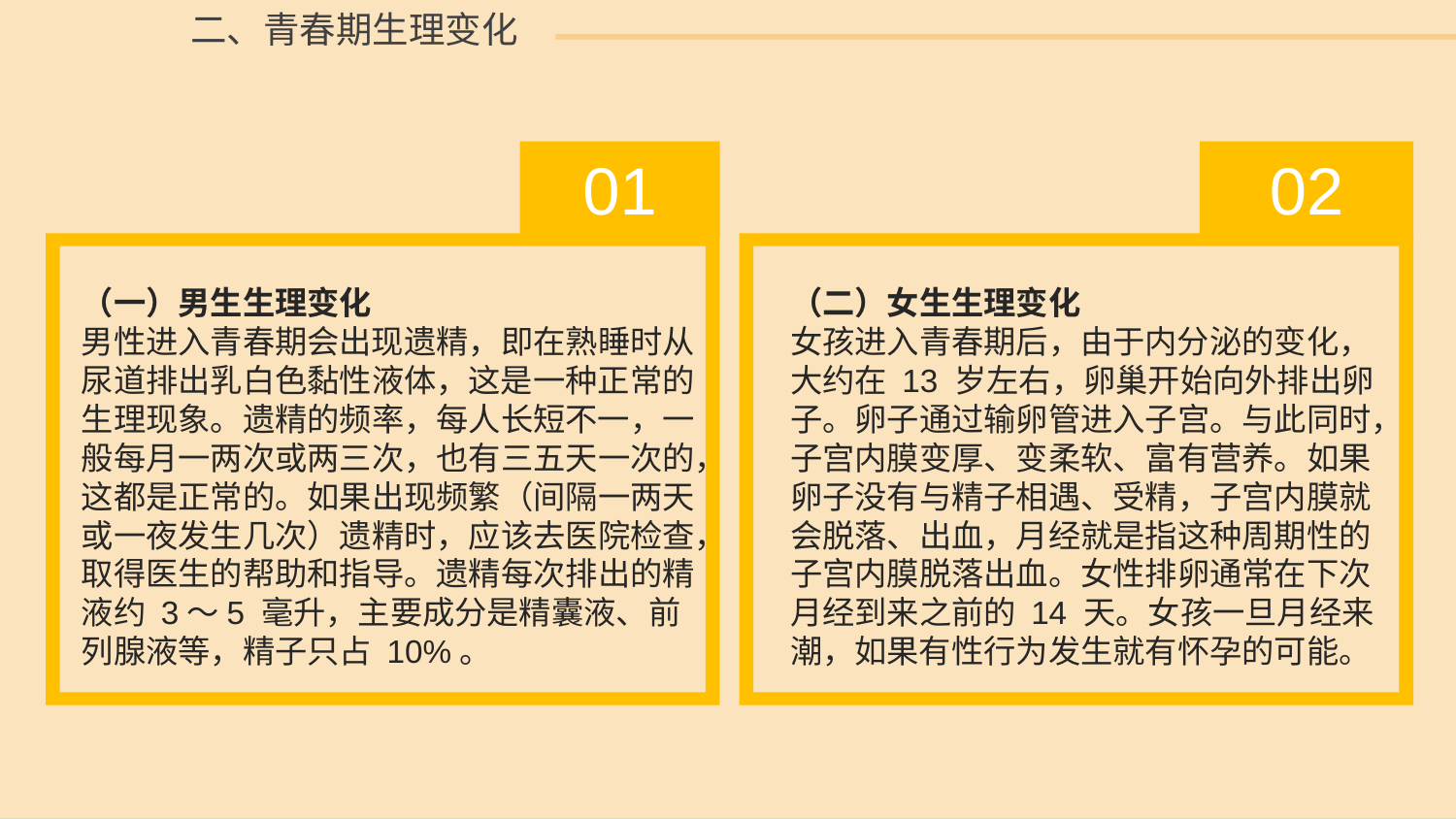

二、青春期生理变化

01
   02

（一）男生生理变化
男性进入青春期会出现遗精，即在熟睡时从尿道排出乳白色黏性液体，这是一种正常的生理现象。遗精的频率，每人长短不一，一般每月一两次或两三次，也有三五天一次的，这都是正常的。如果出现频繁（间隔一两天或一夜发生几次）遗精时，应该去医院检查，取得医生的帮助和指导。遗精每次排出的精液约 3～5 毫升，主要成分是精囊液、前列腺液等，精子只占 10%。
（二）女生生理变化
女孩进入青春期后，由于内分泌的变化，大约在 13 岁左右，卵巢开始向外排出卵子。卵子通过输卵管进入子宫。与此同时，子宫内膜变厚、变柔软、富有营养。如果卵子没有与精子相遇、受精，子宫内膜就会脱落、出血，月经就是指这种周期性的子宫内膜脱落出血。女性排卵通常在下次月经到来之前的 14 天。女孩一旦月经来潮，如果有性行为发生就有怀孕的可能。